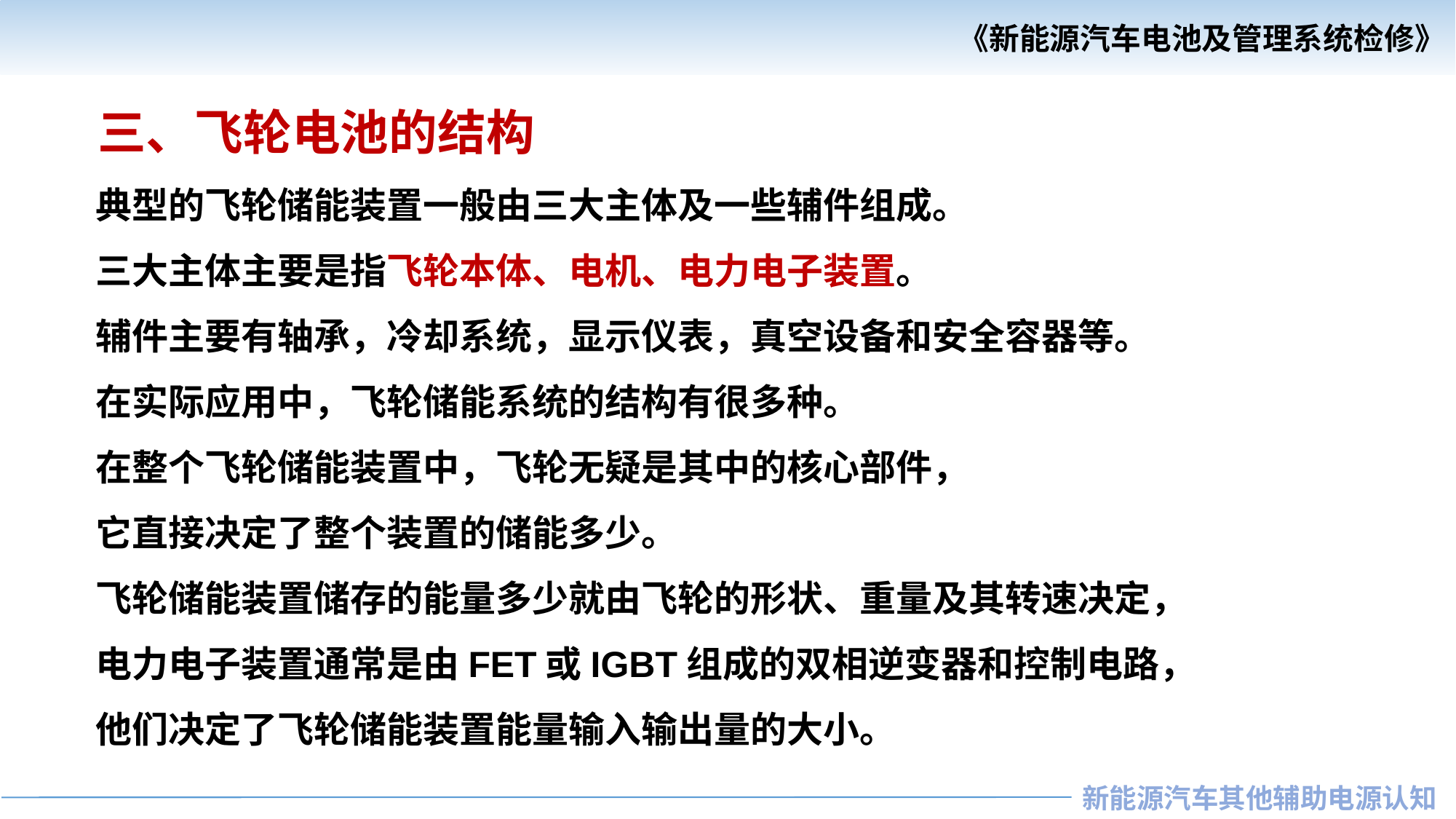

三、飞轮电池的结构
典型的飞轮储能装置一般由三大主体及一些辅件组成。
三大主体主要是指飞轮本体、电机、电力电子装置。
辅件主要有轴承，冷却系统，显示仪表，真空设备和安全容器等。
在实际应用中，飞轮储能系统的结构有很多种。
在整个飞轮储能装置中，飞轮无疑是其中的核心部件，
它直接决定了整个装置的储能多少。
飞轮储能装置储存的能量多少就由飞轮的形状、重量及其转速决定，
电力电子装置通常是由FET或IGBT组成的双相逆变器和控制电路，
他们决定了飞轮储能装置能量输入输出量的大小。